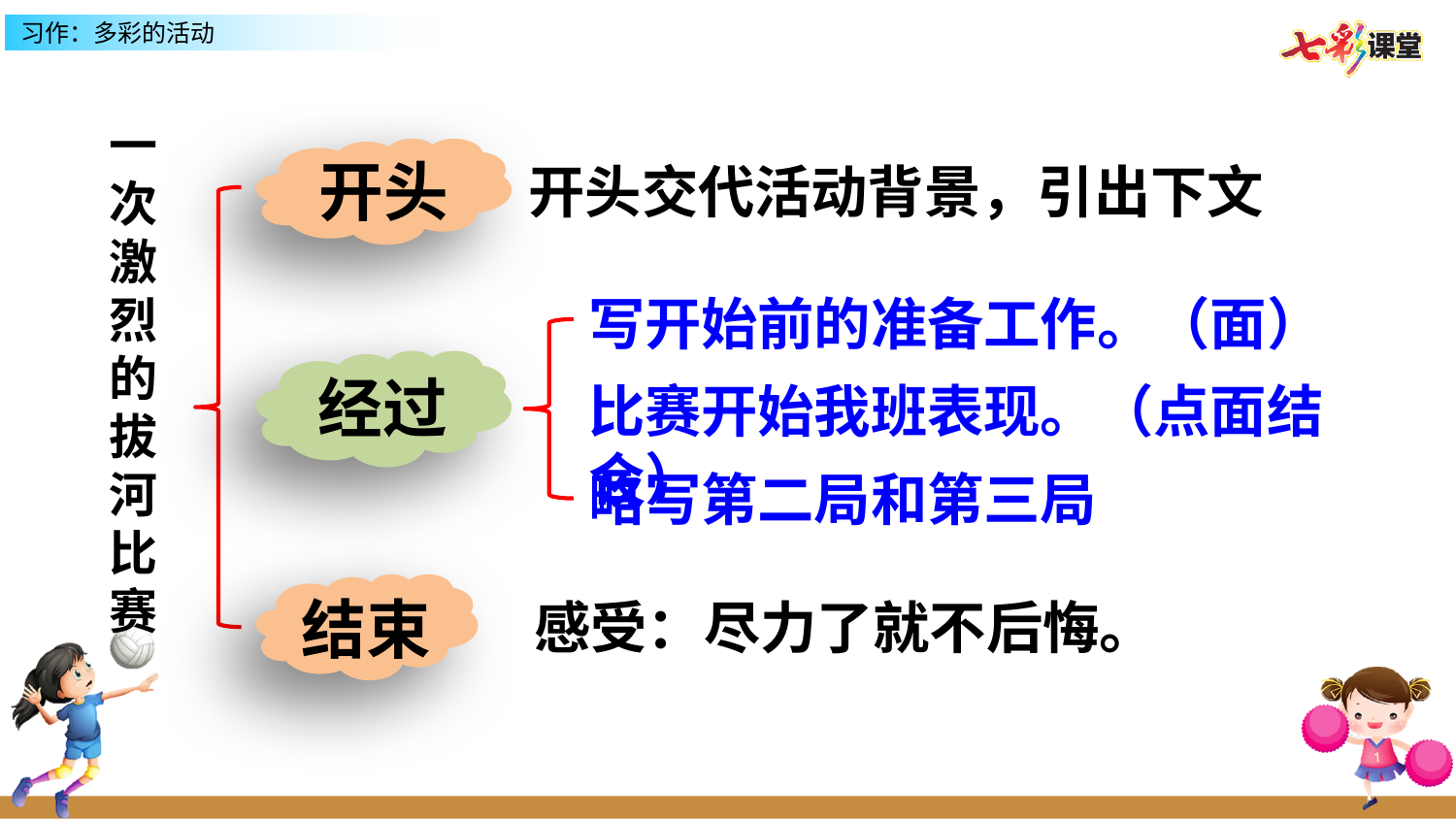

一次激烈的拔河比赛

开头
开头交代活动背景，引出下文

写开始前的准备工作。（面）

经过
比赛开始我班表现。（点面结合）
略写第二局和第三局

结束
感受：尽力了就不后悔。